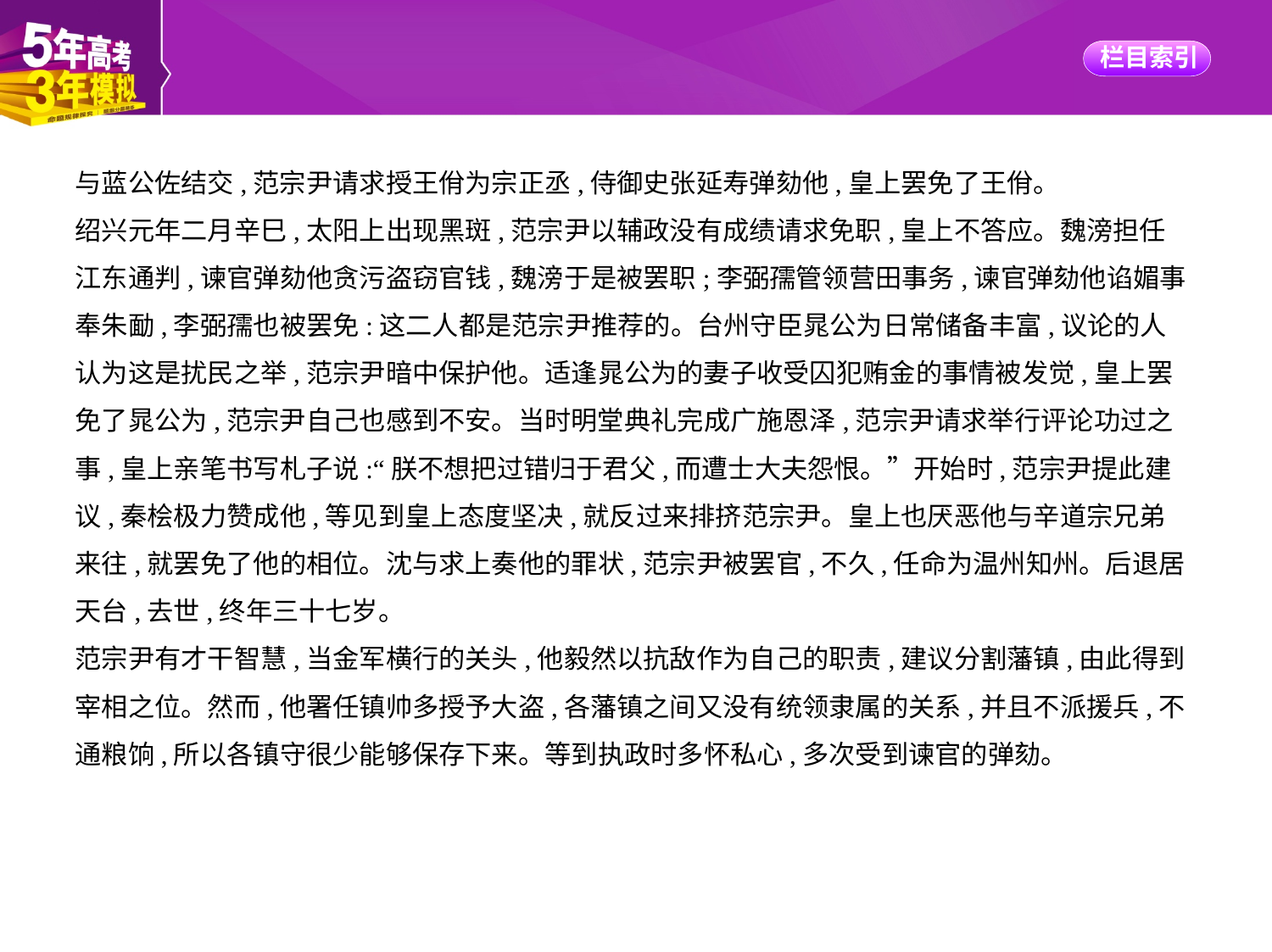

与蓝公佐结交,范宗尹请求授王佾为宗正丞,侍御史张延寿弹劾他,皇上罢免了王佾。
绍兴元年二月辛巳,太阳上出现黑斑,范宗尹以辅政没有成绩请求免职,皇上不答应。魏滂担任
江东通判,谏官弹劾他贪污盗窃官钱,魏滂于是被罢职;李弼孺管领营田事务,谏官弹劾他谄媚事
奉朱勔,李弼孺也被罢免:这二人都是范宗尹推荐的。台州守臣晁公为日常储备丰富,议论的人
认为这是扰民之举,范宗尹暗中保护他。适逢晁公为的妻子收受囚犯贿金的事情被发觉,皇上罢
免了晁公为,范宗尹自己也感到不安。当时明堂典礼完成广施恩泽,范宗尹请求举行评论功过之
事,皇上亲笔书写札子说:“朕不想把过错归于君父,而遭士大夫怨恨。”开始时,范宗尹提此建
议,秦桧极力赞成他,等见到皇上态度坚决,就反过来排挤范宗尹。皇上也厌恶他与辛道宗兄弟
来往,就罢免了他的相位。沈与求上奏他的罪状,范宗尹被罢官,不久,任命为温州知州。后退居
天台,去世,终年三十七岁。
范宗尹有才干智慧,当金军横行的关头,他毅然以抗敌作为自己的职责,建议分割藩镇,由此得到
宰相之位。然而,他署任镇帅多授予大盗,各藩镇之间又没有统领隶属的关系,并且不派援兵,不
通粮饷,所以各镇守很少能够保存下来。等到执政时多怀私心,多次受到谏官的弹劾。